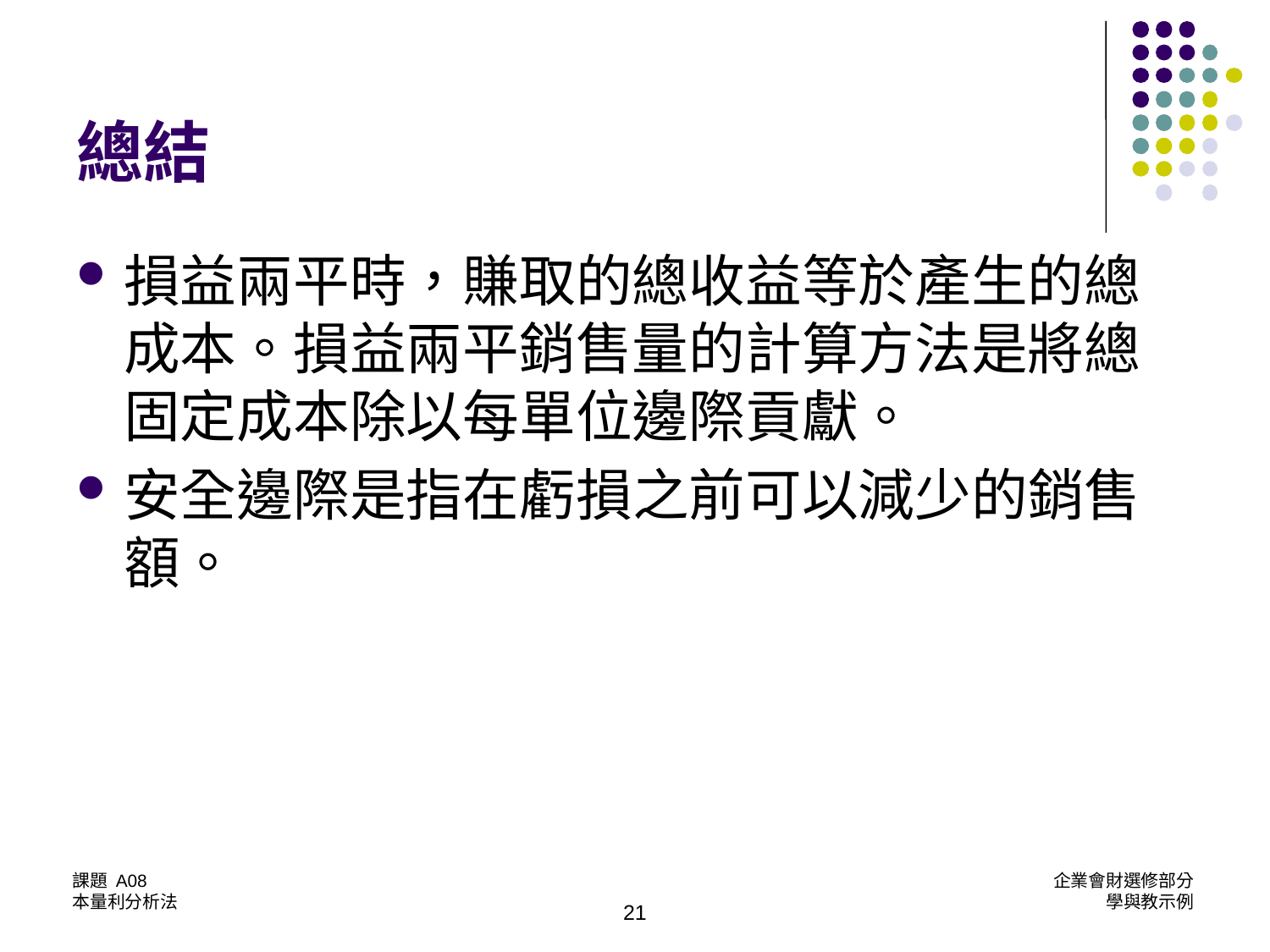

# 總結
損益兩平時，賺取的總收益等於產生的總成本。損益兩平銷售量的計算方法是將總固定成本除以每單位邊際貢獻。
安全邊際是指在虧損之前可以減少的銷售額。

21